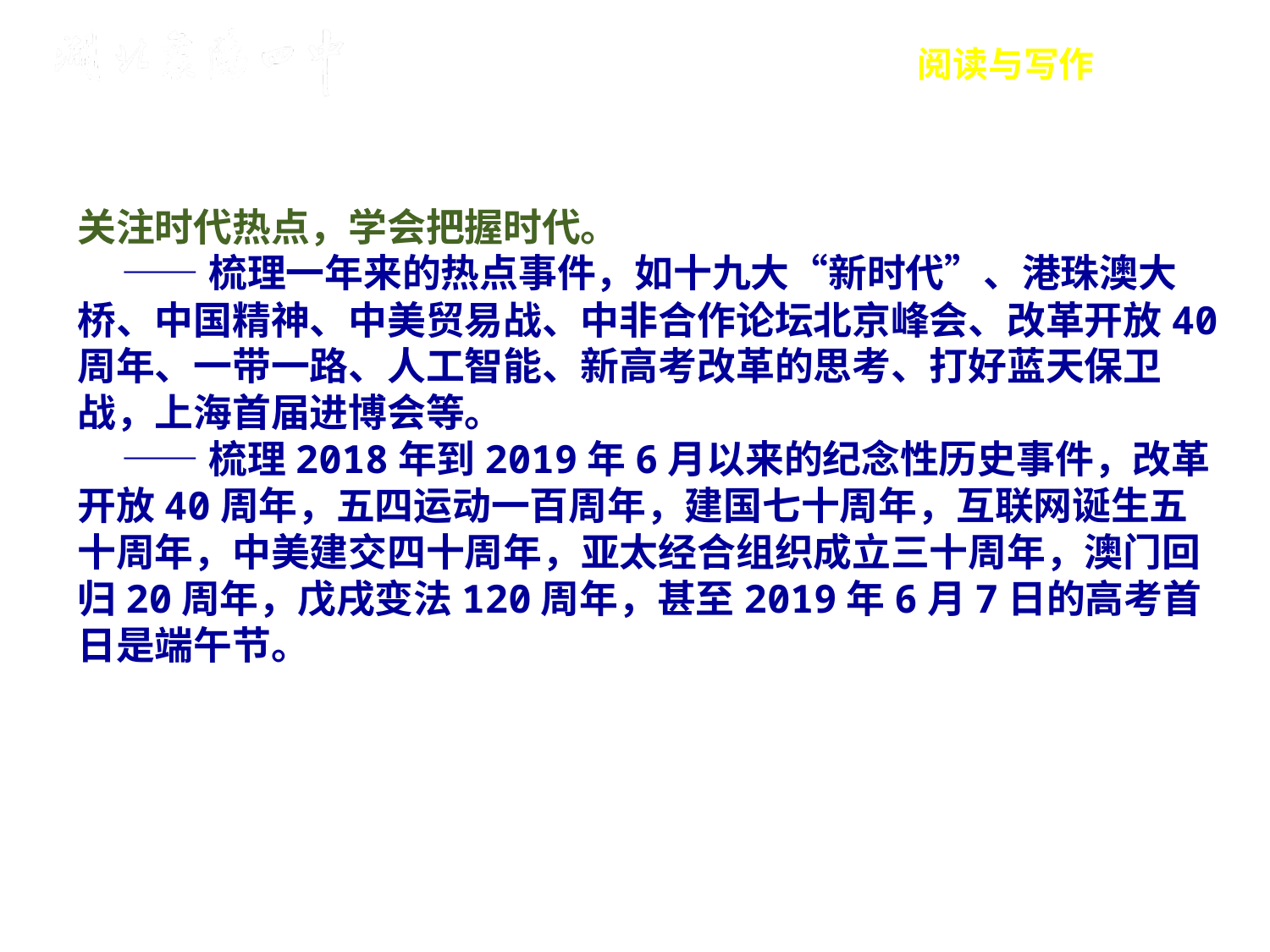

阅读与写作

关注时代热点，学会把握时代。
     ——梳理一年来的热点事件，如十九大“新时代”、港珠澳大桥、中国精神、中美贸易战、中非合作论坛北京峰会、改革开放40周年、一带一路、人工智能、新高考改革的思考、打好蓝天保卫战，上海首届进博会等。
     ——梳理2018年到2019年6月以来的纪念性历史事件，改革开放40周年，五四运动一百周年，建国七十周年，互联网诞生五十周年，中美建交四十周年，亚太经合组织成立三十周年，澳门回归20周年，戊戌变法120周年，甚至2019年6月7日的高考首日是端午节。